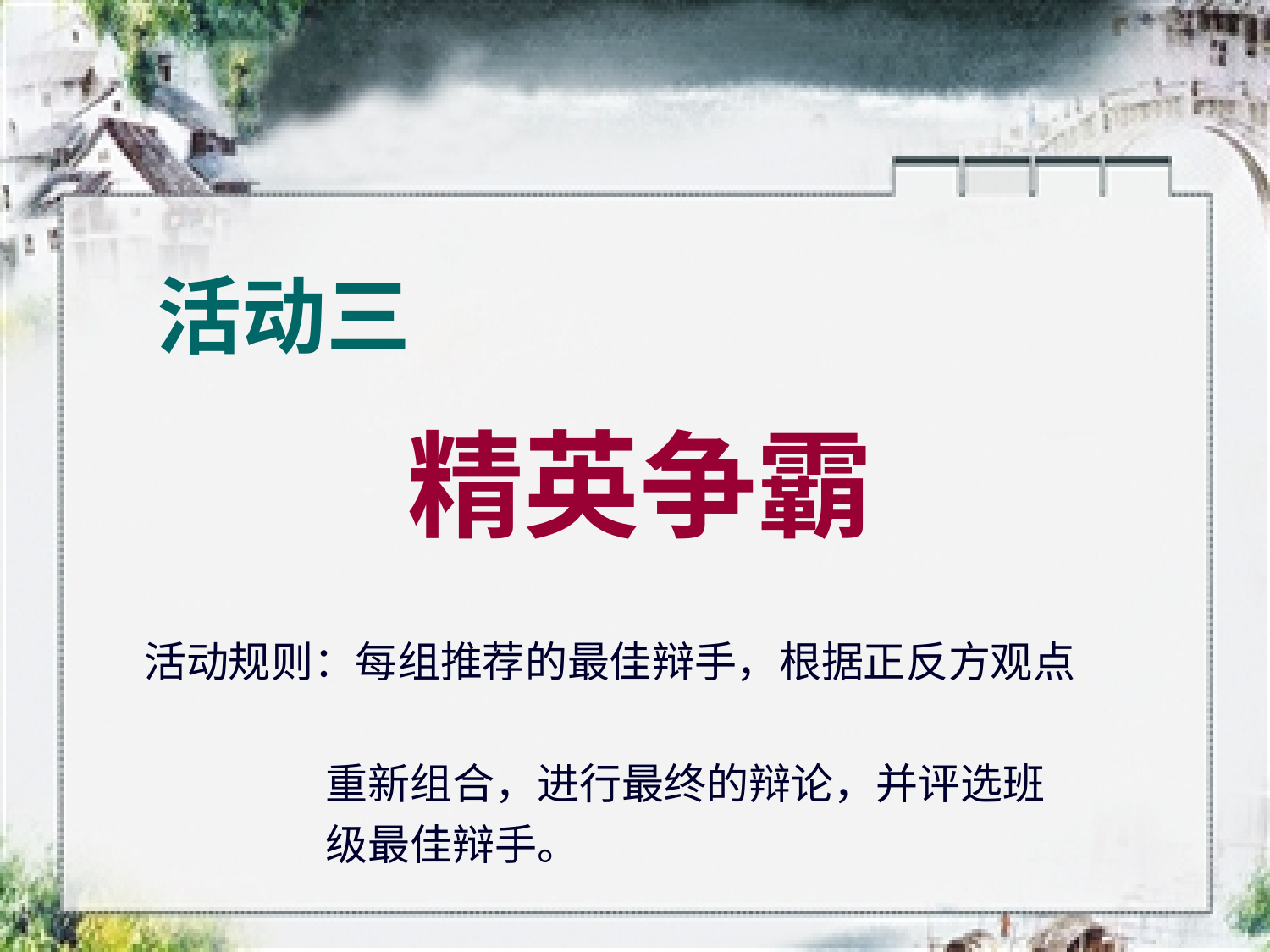

活动三

精英争霸
活动规则：每组推荐的最佳辩手，根据正反方观点
                  重新组合，进行最终的辩论，并评选班
                  级最佳辩手。